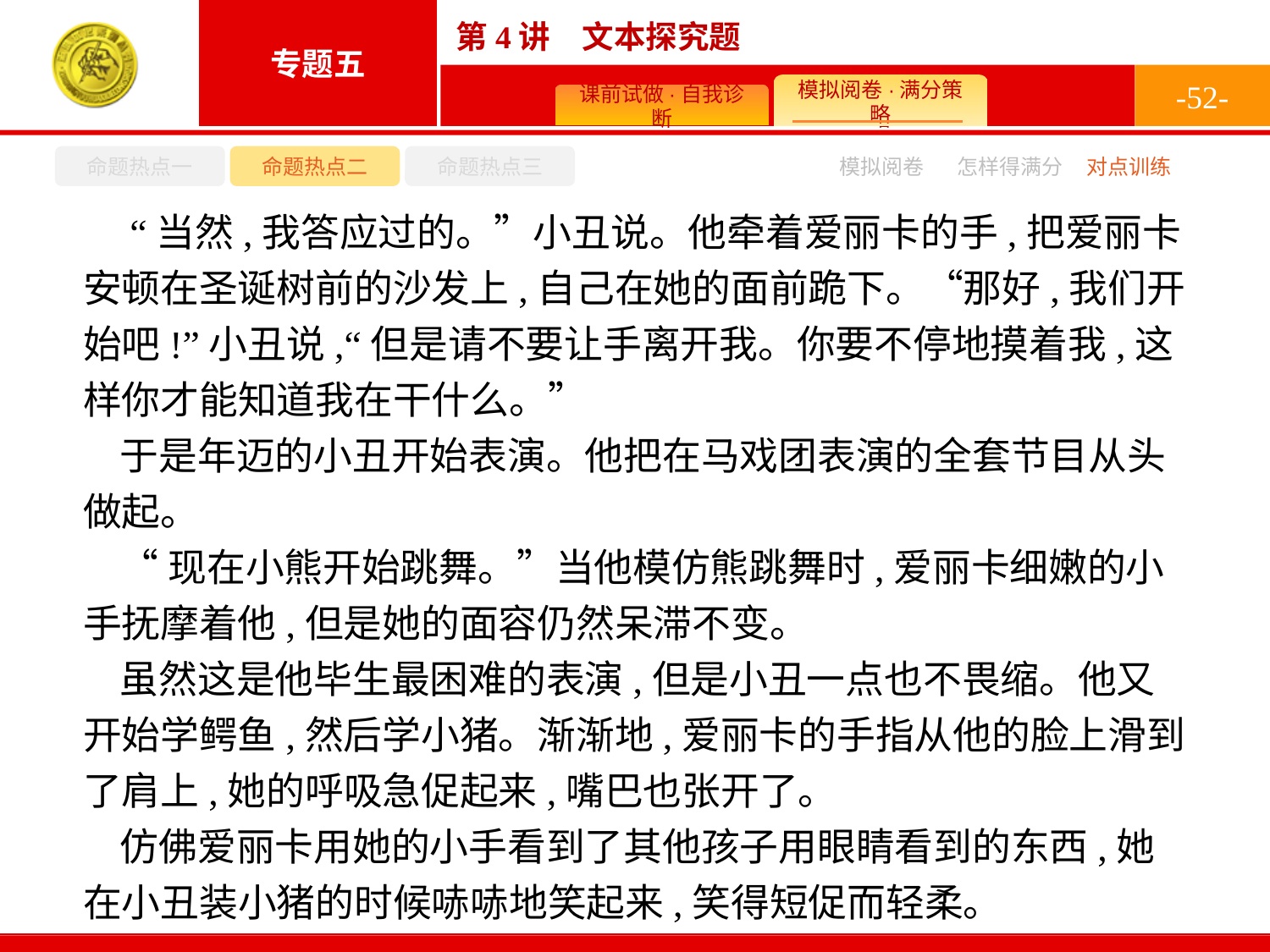

-52-
命题热点一
命题热点二
命题热点三
怎样得满分
模拟阅卷
对点训练
 “当然,我答应过的。”小丑说。他牵着爱丽卡的手,把爱丽卡安顿在圣诞树前的沙发上,自己在她的面前跪下。“那好,我们开始吧!”小丑说,“但是请不要让手离开我。你要不停地摸着我,这样你才能知道我在干什么。”
于是年迈的小丑开始表演。他把在马戏团表演的全套节目从头做起。
“现在小熊开始跳舞。”当他模仿熊跳舞时,爱丽卡细嫩的小手抚摩着他,但是她的面容仍然呆滞不变。
虽然这是他毕生最困难的表演,但是小丑一点也不畏缩。他又开始学鳄鱼,然后学小猪。渐渐地,爱丽卡的手指从他的脸上滑到了肩上,她的呼吸急促起来,嘴巴也张开了。
仿佛爱丽卡用她的小手看到了其他孩子用眼睛看到的东西,她在小丑装小猪的时候哧哧地笑起来,笑得短促而轻柔。